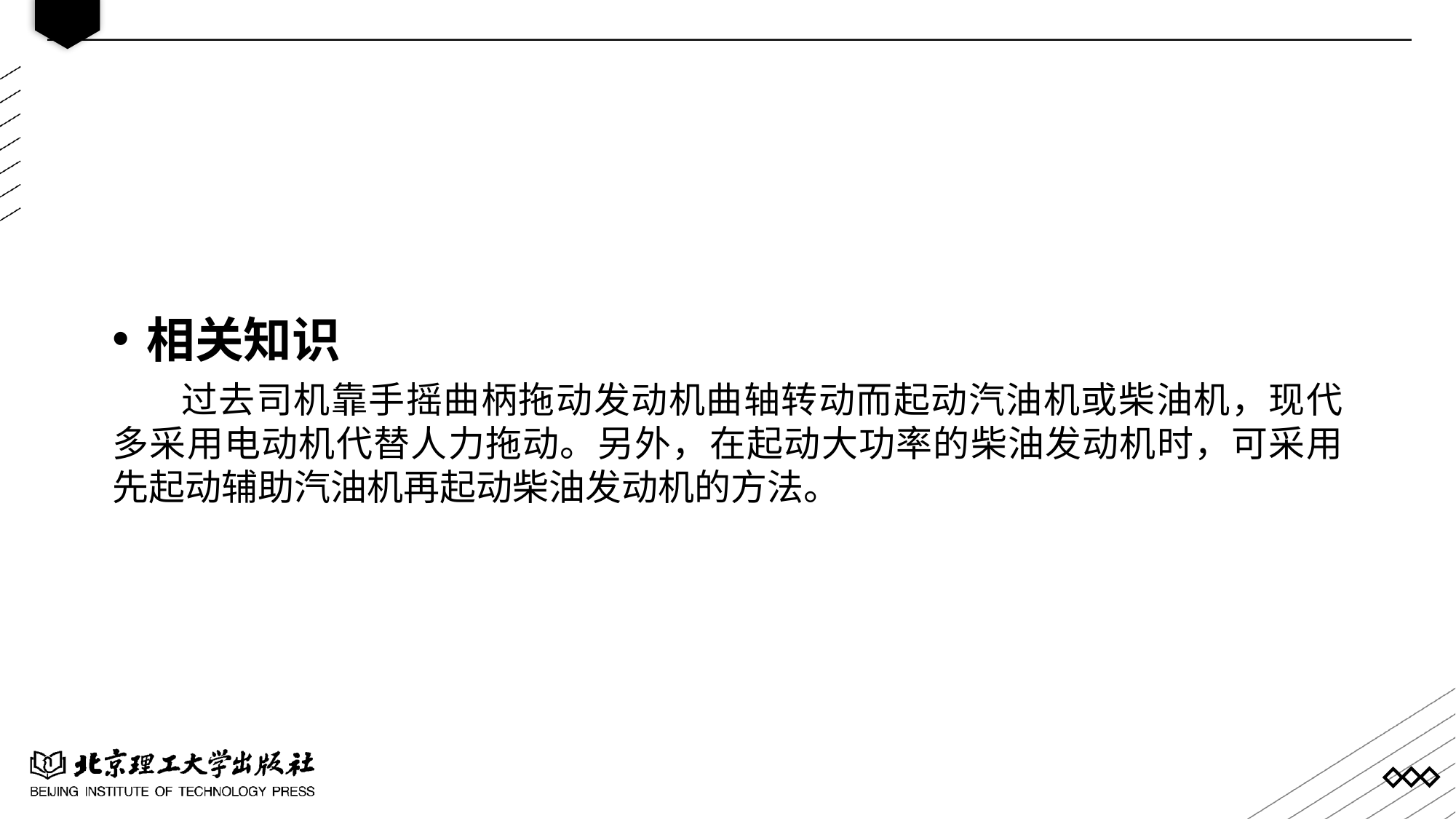

相关知识
过去司机靠手摇曲柄拖动发动机曲轴转动而起动汽油机或柴油机，现代多采用电动机代替人力拖动。另外，在起动大功率的柴油发动机时，可采用先起动辅助汽油机再起动柴油发动机的方法。